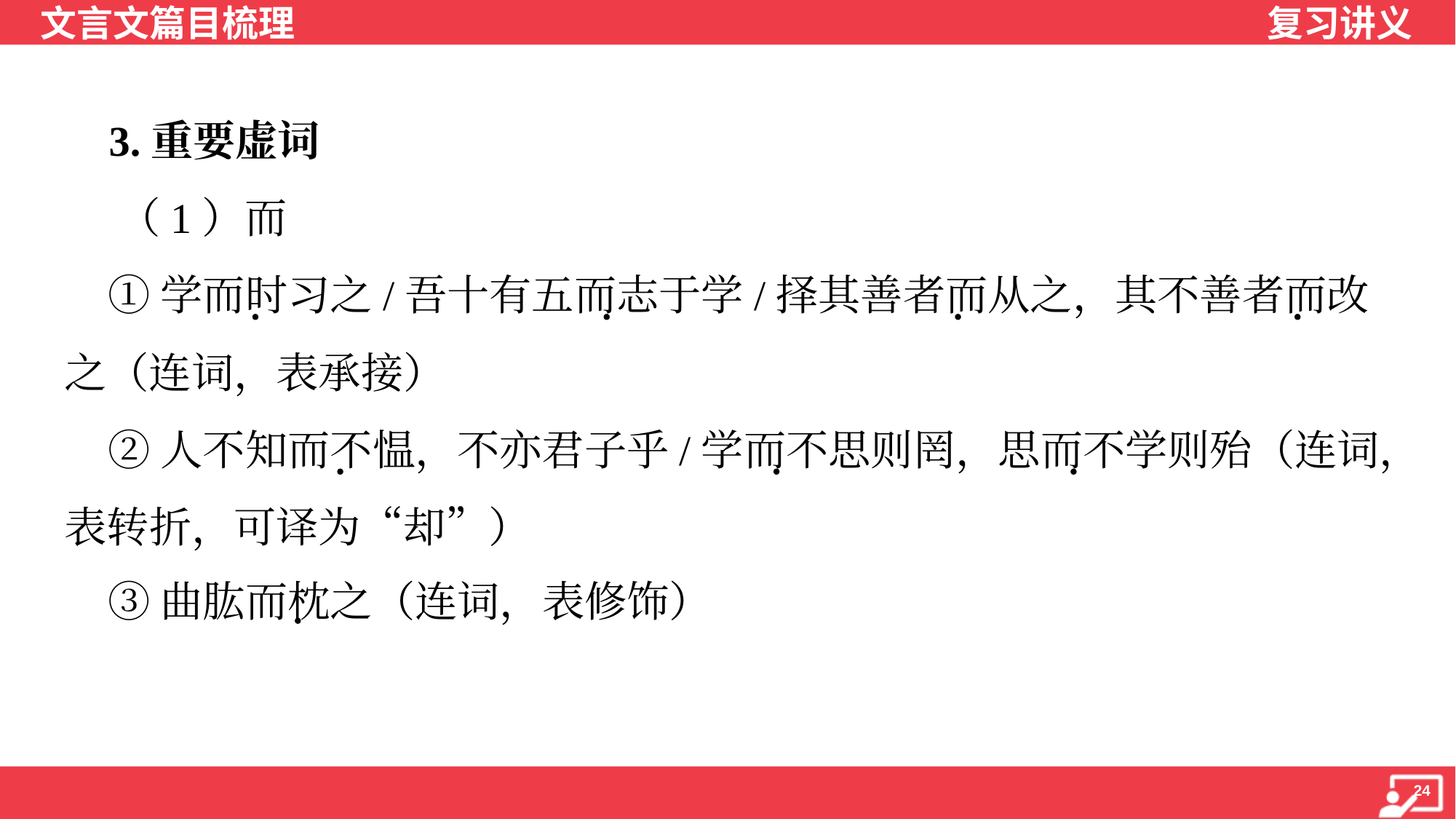

3.重要虚词
    （1）而
    ①学而时习之/吾十有五而志于学/择其善者而从之，其不善者而改
之（连词，表承接）
    ②人不知而不愠，不亦君子乎/学而不思则罔，思而不学则殆（连词，
表转折，可译为“却”）
    ③曲肱而枕之（连词，表修饰）